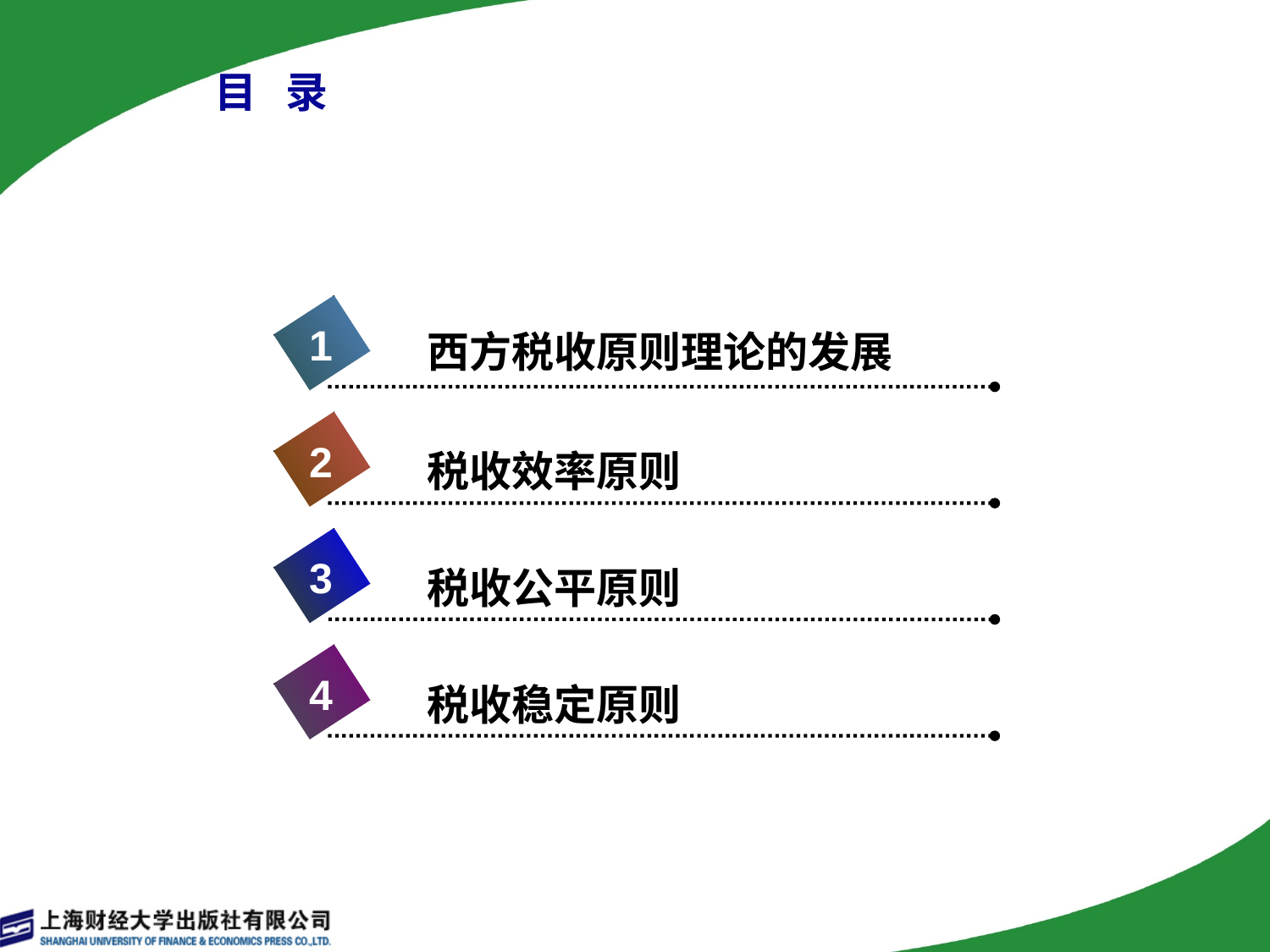

# 目   录

1
西方税收原则理论的发展

2
税收效率原则

3
税收公平原则

4
税收稳定原则